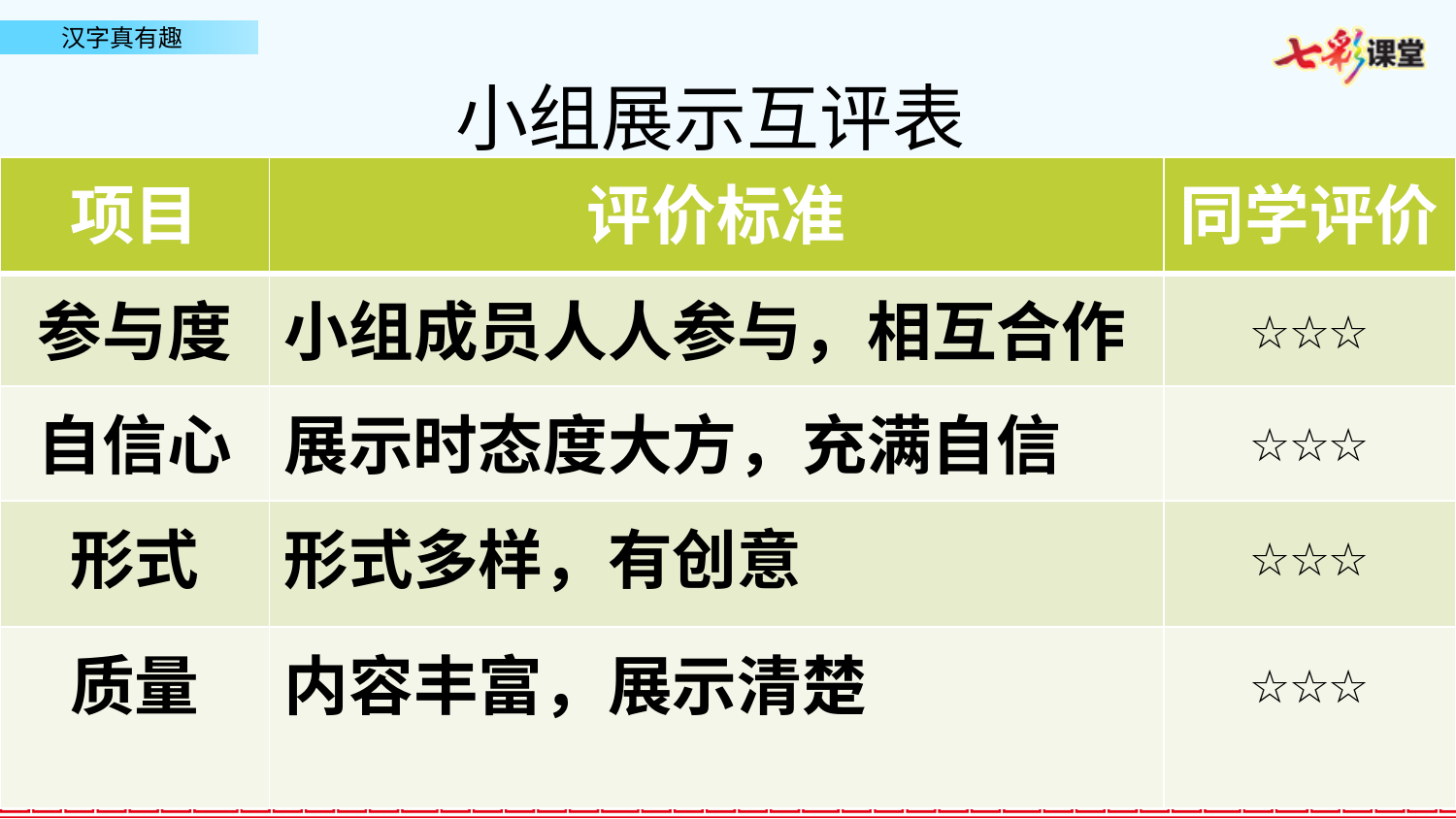

小组展示互评表
| 项目 | 评价标准 | 同学评价 |
| --- | --- | --- |
| 参与度 | 小组成员人人参与，相互合作 | ☆☆☆ |
| 自信心 | 展示时态度大方，充满自信 | ☆☆☆ |
| 形式 | 形式多样，有创意 | ☆☆☆ |
| 质量 | 内容丰富，展示清楚 | ☆☆☆ |